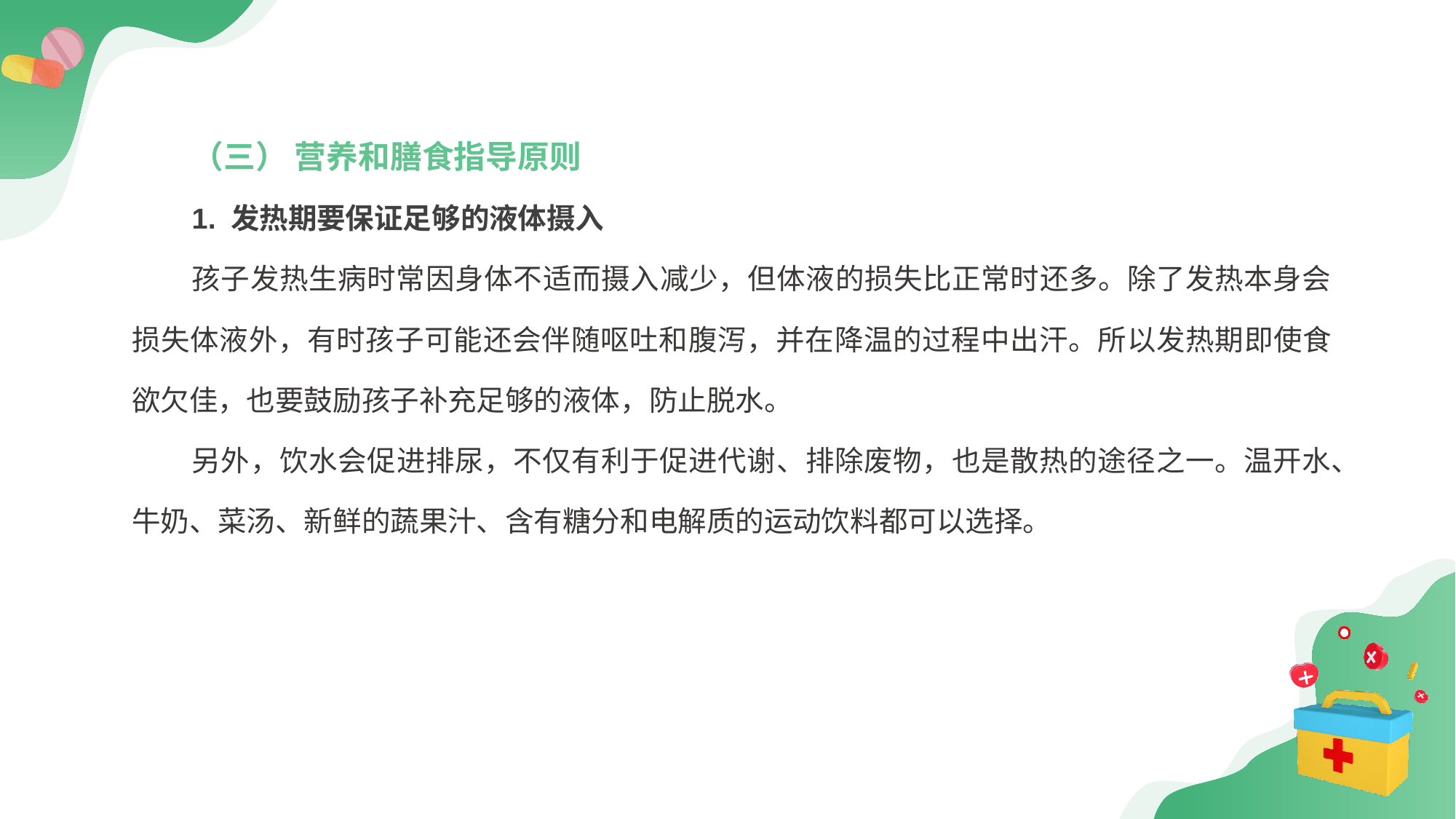

（三） 营养和膳食指导原则
1. 发热期要保证足够的液体摄入
孩子发热生病时常因身体不适而摄入减少，但体液的损失比正常时还多。除了发热本身会损失体液外，有时孩子可能还会伴随呕吐和腹泻，并在降温的过程中出汗。所以发热期即使食欲欠佳，也要鼓励孩子补充足够的液体，防止脱水。
另外，饮水会促进排尿，不仅有利于促进代谢、排除废物，也是散热的途径之一。温开水、牛奶、菜汤、新鲜的蔬果汁、含有糖分和电解质的运动饮料都可以选择。